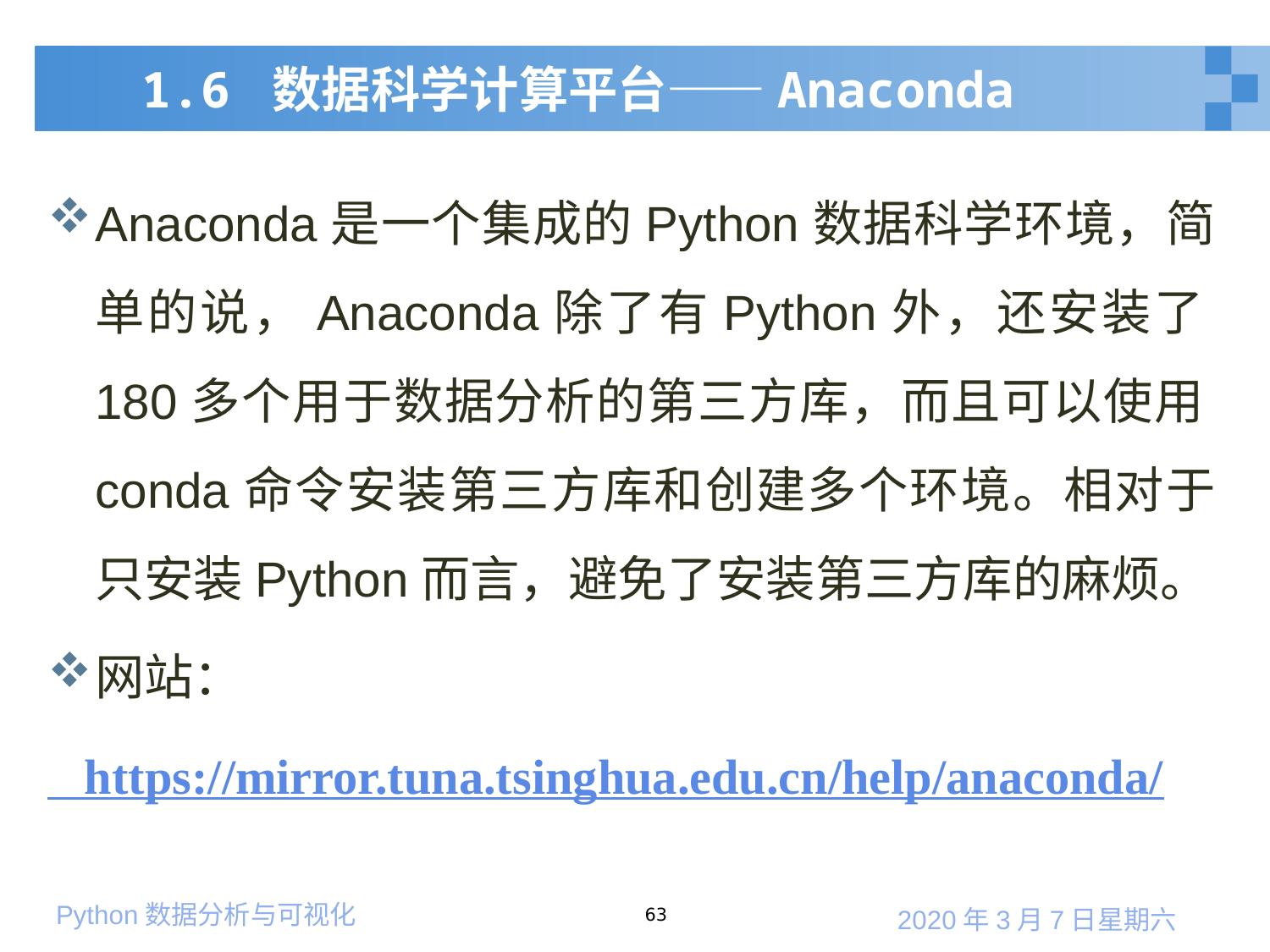

# 1.6 数据科学计算平台——Anaconda
Anaconda是一个集成的Python数据科学环境，简单的说，Anaconda除了有Python外，还安装了180多个用于数据分析的第三方库，而且可以使用conda命令安装第三方库和创建多个环境。相对于只安装Python而言，避免了安装第三方库的麻烦。
网站：
   https://mirror.tuna.tsinghua.edu.cn/help/anaconda/
63
2020年3月7日星期六